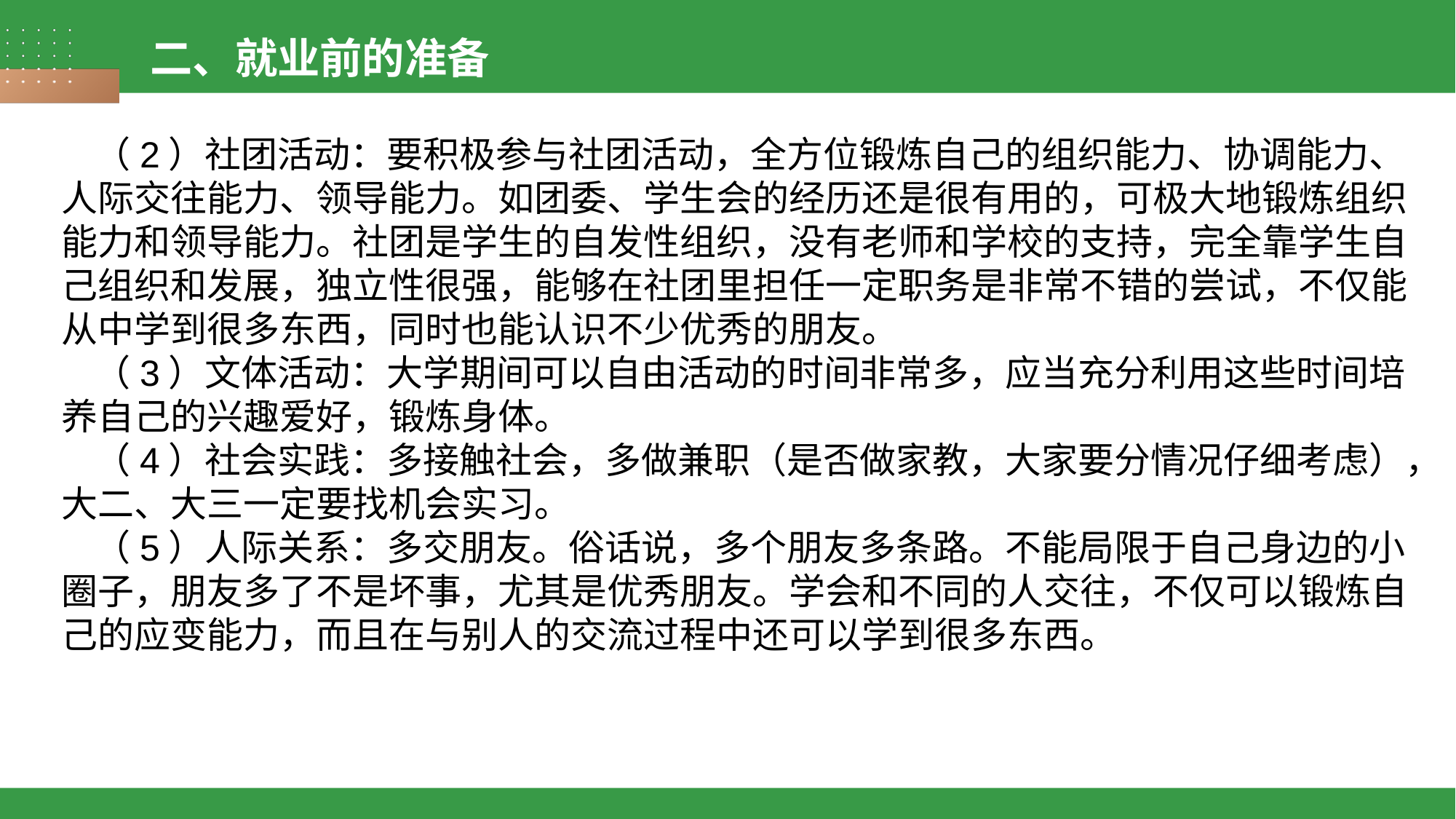

二、就业前的准备
   （2）社团活动：要积极参与社团活动，全方位锻炼自己的组织能力、协调能力、人际交往能力、领导能力。如团委、学生会的经历还是很有用的，可极大地锻炼组织能力和领导能力。社团是学生的自发性组织，没有老师和学校的支持，完全靠学生自己组织和发展，独立性很强，能够在社团里担任一定职务是非常不错的尝试，不仅能从中学到很多东西，同时也能认识不少优秀的朋友。
   （3）文体活动：大学期间可以自由活动的时间非常多，应当充分利用这些时间培养自己的兴趣爱好，锻炼身体。
   （4）社会实践：多接触社会，多做兼职（是否做家教，大家要分情况仔细考虑），大二、大三一定要找机会实习。
   （5）人际关系：多交朋友。俗话说，多个朋友多条路。不能局限于自己身边的小圈子，朋友多了不是坏事，尤其是优秀朋友。学会和不同的人交往，不仅可以锻炼自己的应变能力，而且在与别人的交流过程中还可以学到很多东西。